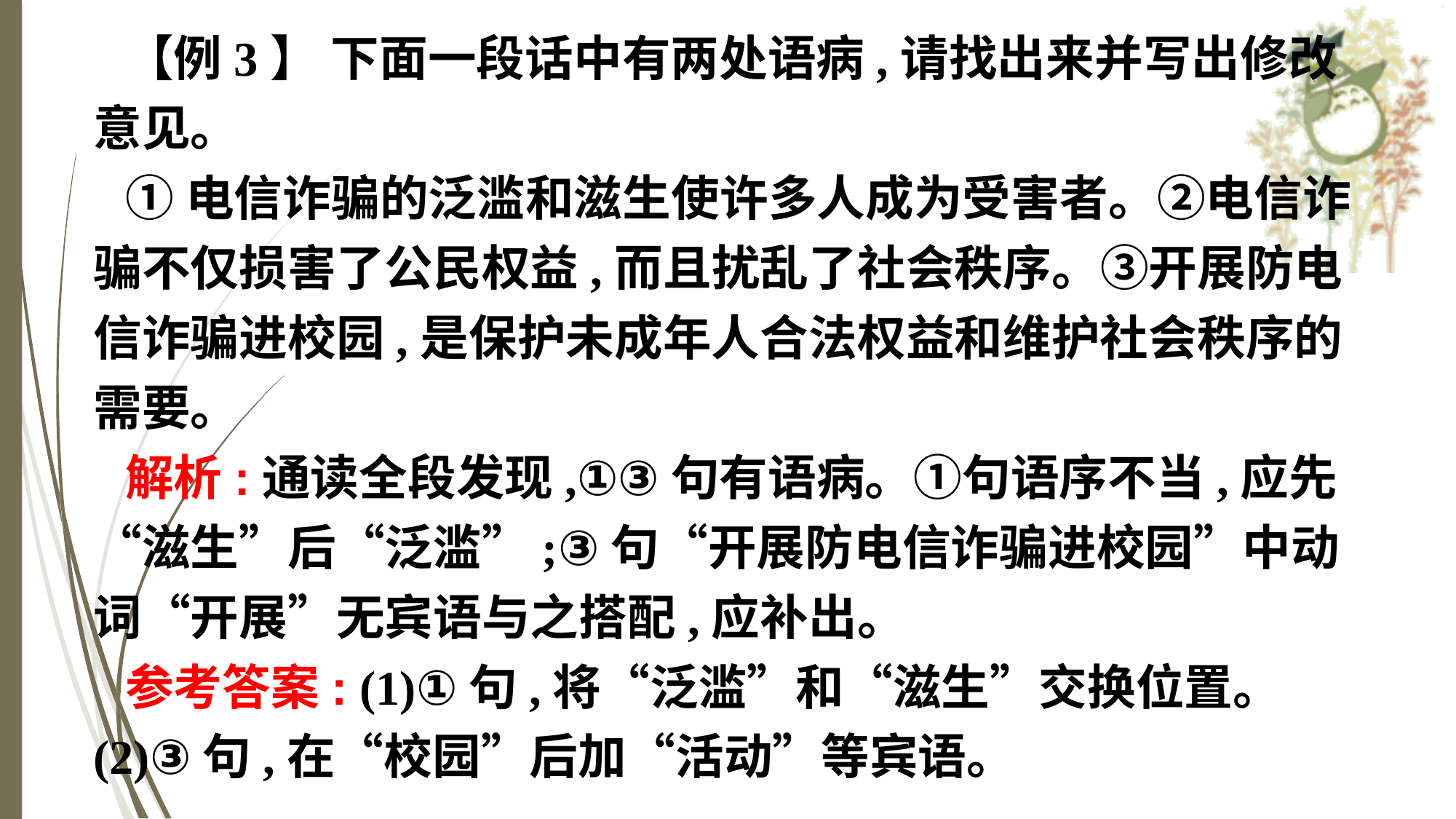

【例3】 下面一段话中有两处语病,请找出来并写出修改意见。
①电信诈骗的泛滥和滋生使许多人成为受害者。②电信诈骗不仅损害了公民权益,而且扰乱了社会秩序。③开展防电信诈骗进校园,是保护未成年人合法权益和维护社会秩序的需要。
解析:通读全段发现,①③句有语病。①句语序不当,应先“滋生”后“泛滥”;③句“开展防电信诈骗进校园”中动词“开展”无宾语与之搭配,应补出。
参考答案: (1)①句,将“泛滥”和“滋生”交换位置。(2)③句,在“校园”后加“活动”等宾语。